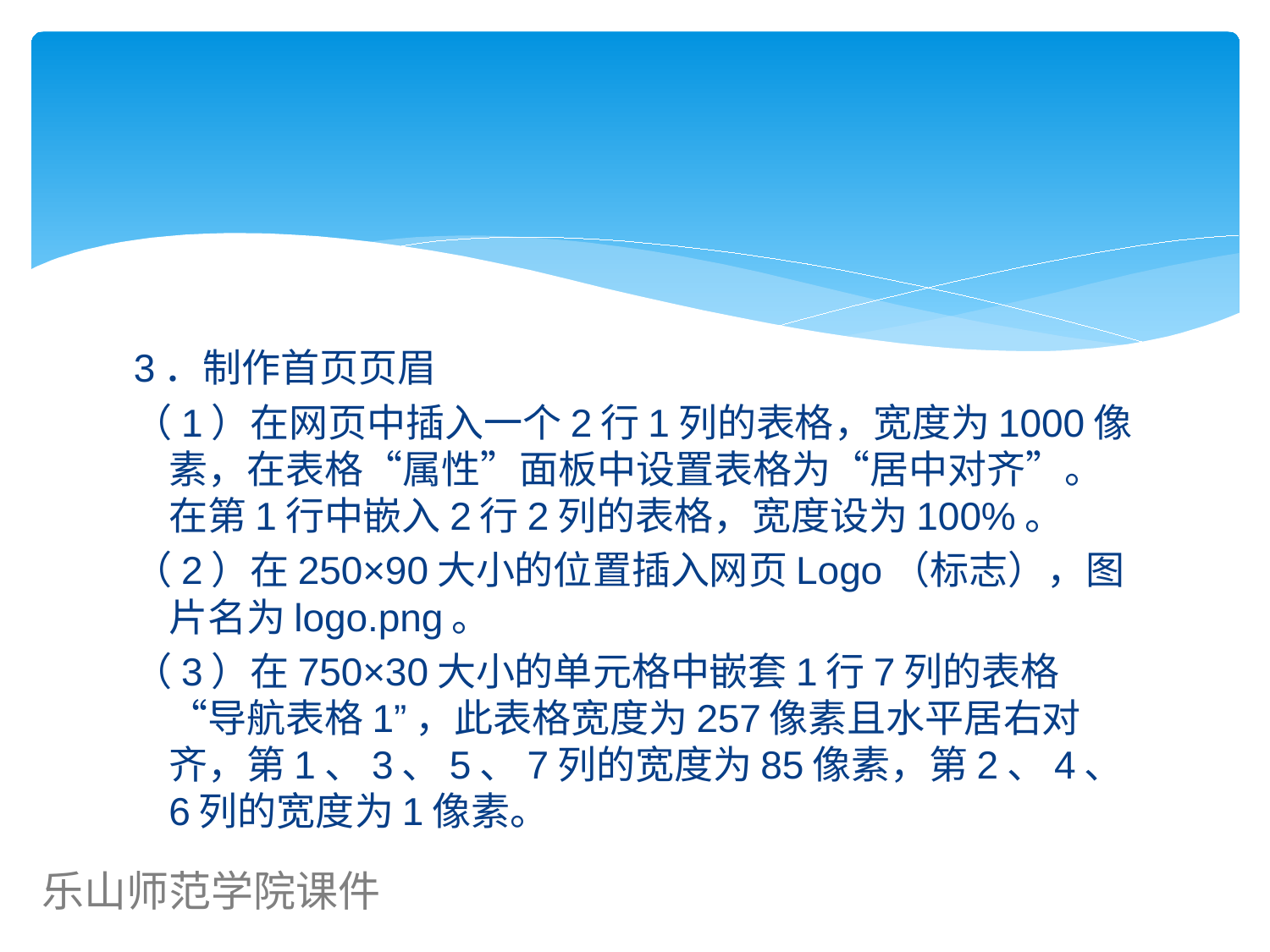

#
3．制作首页页眉
（1）在网页中插入一个2行1列的表格，宽度为1000像素，在表格“属性”面板中设置表格为“居中对齐”。在第1行中嵌入2行2列的表格，宽度设为100%。
（2）在250×90大小的位置插入网页Logo（标志），图片名为logo.png。
（3）在750×30大小的单元格中嵌套1行7列的表格“导航表格1”，此表格宽度为257像素且水平居右对齐，第1、3、5、7列的宽度为85像素，第2、4、6列的宽度为1像素。